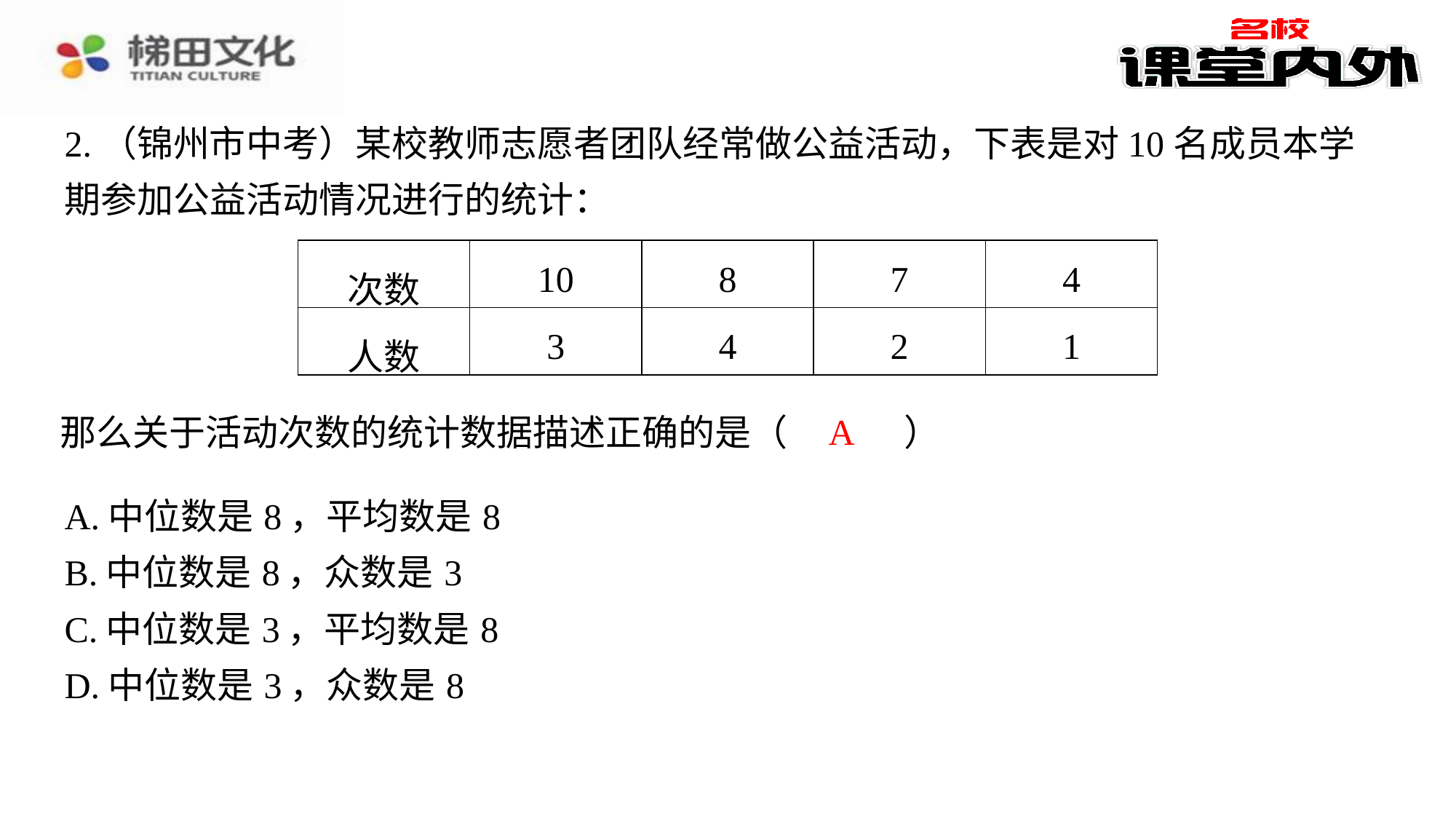

2.（锦州市中考）某校教师志愿者团队经常做公益活动，下表是对10名成员本学期参加公益活动情况进行的统计：
| 次数 | 10 | 8 | 7 | 4 |
| --- | --- | --- | --- | --- |
| 人数 | 3 | 4 | 2 | 1 |
A
那么关于活动次数的统计数据描述正确的是（　A　）
| A.中位数是8，平均数是8 |
| --- |
| B.中位数是8，众数是3 |
| C.中位数是3，平均数是8 |
| D.中位数是3，众数是8 |